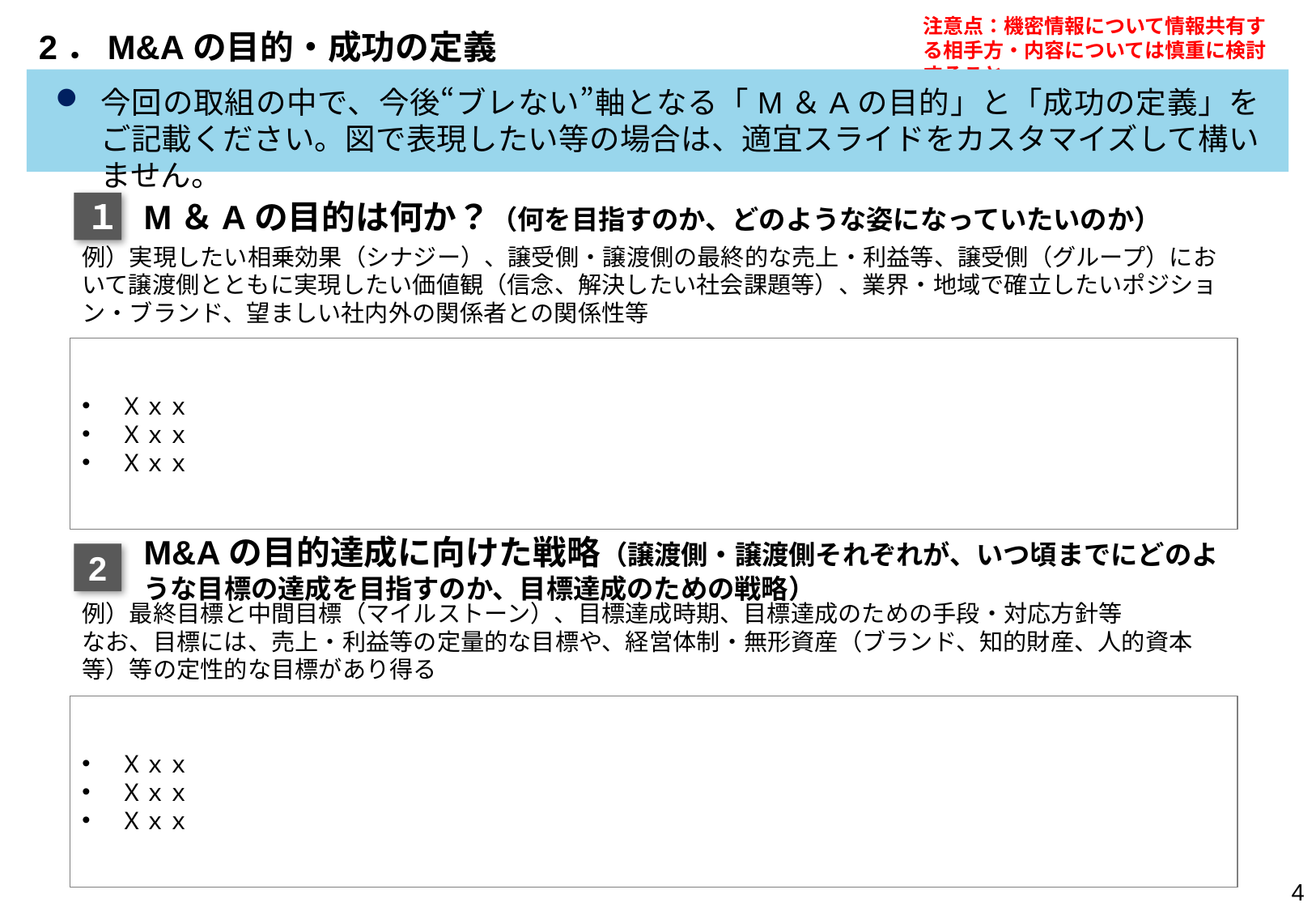

# 2．M&Aの目的・成功の定義
今回の取組の中で、今後“ブレない”軸となる「M＆Aの目的」と「成功の定義」をご記載ください。図で表現したい等の場合は、適宜スライドをカスタマイズして構いません。
M＆Aの目的は何か？（何を目指すのか、どのような姿になっていたいのか）
１
例）実現したい相乗効果（シナジー）、譲受側・譲渡側の最終的な売上・利益等、譲受側（グループ）において譲渡側とともに実現したい価値観（信念、解決したい社会課題等）、業界・地域で確立したいポジション・ブランド、望ましい社内外の関係者との関係性等
Ｘｘｘ
Ｘｘｘ
Ｘｘｘ
M&Aの目的達成に向けた戦略（譲渡側・譲渡側それぞれが、いつ頃までにどのような目標の達成を目指すのか、目標達成のための戦略）
2
例）最終目標と中間目標（マイルストーン）、目標達成時期、目標達成のための手段・対応方針等
なお、目標には、売上・利益等の定量的な目標や、経営体制・無形資産（ブランド、知的財産、人的資本等）等の定性的な目標があり得る

Ｘｘｘ
Ｘｘｘ
Ｘｘｘ
4